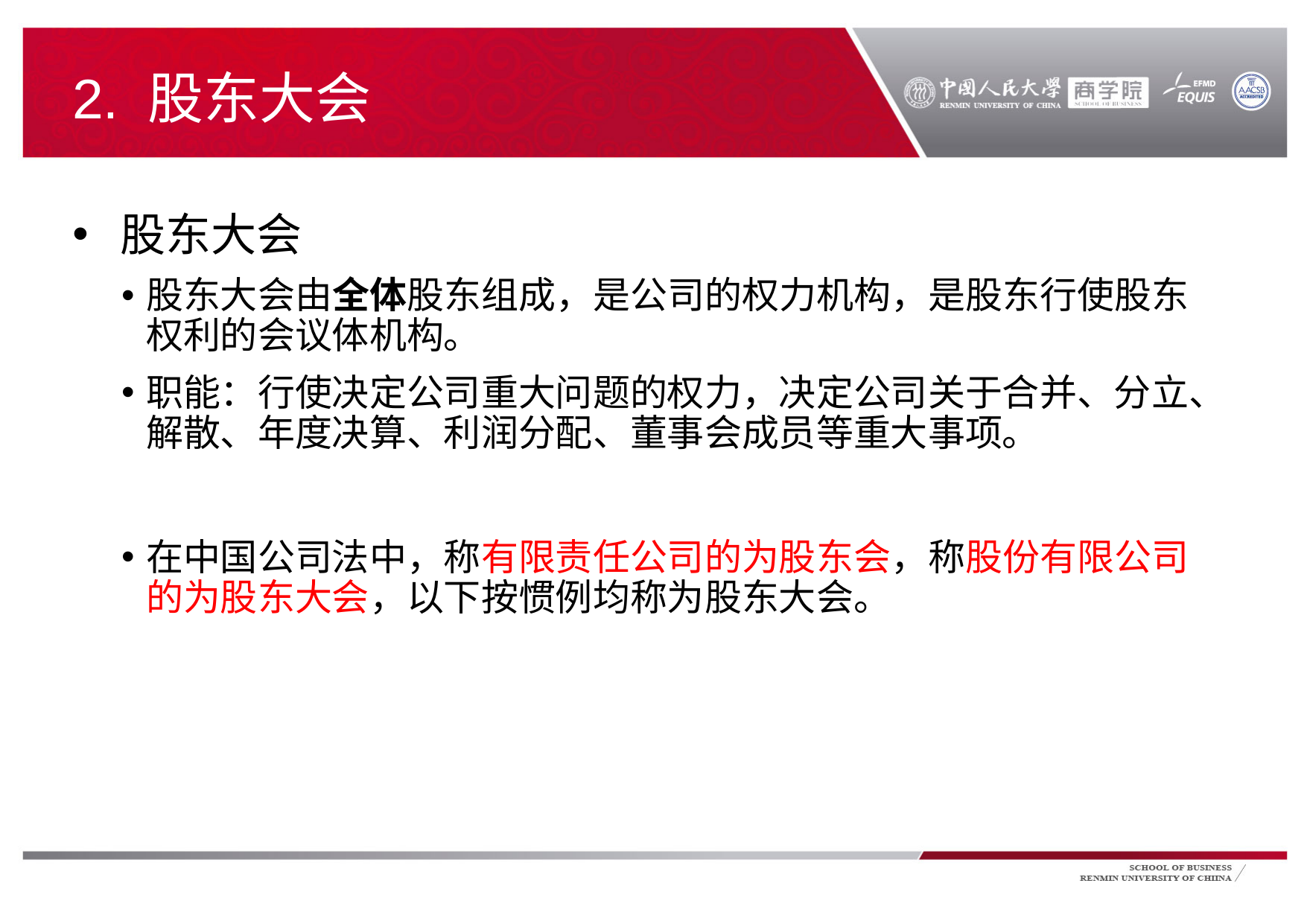

# 2. 股东大会
股东大会
股东大会由全体股东组成，是公司的权力机构，是股东行使股东权利的会议体机构。
职能：行使决定公司重大问题的权力，决定公司关于合并、分立、解散、年度决算、利润分配、董事会成员等重大事项。

在中国公司法中，称有限责任公司的为股东会，称股份有限公司的为股东大会，以下按惯例均称为股东大会。